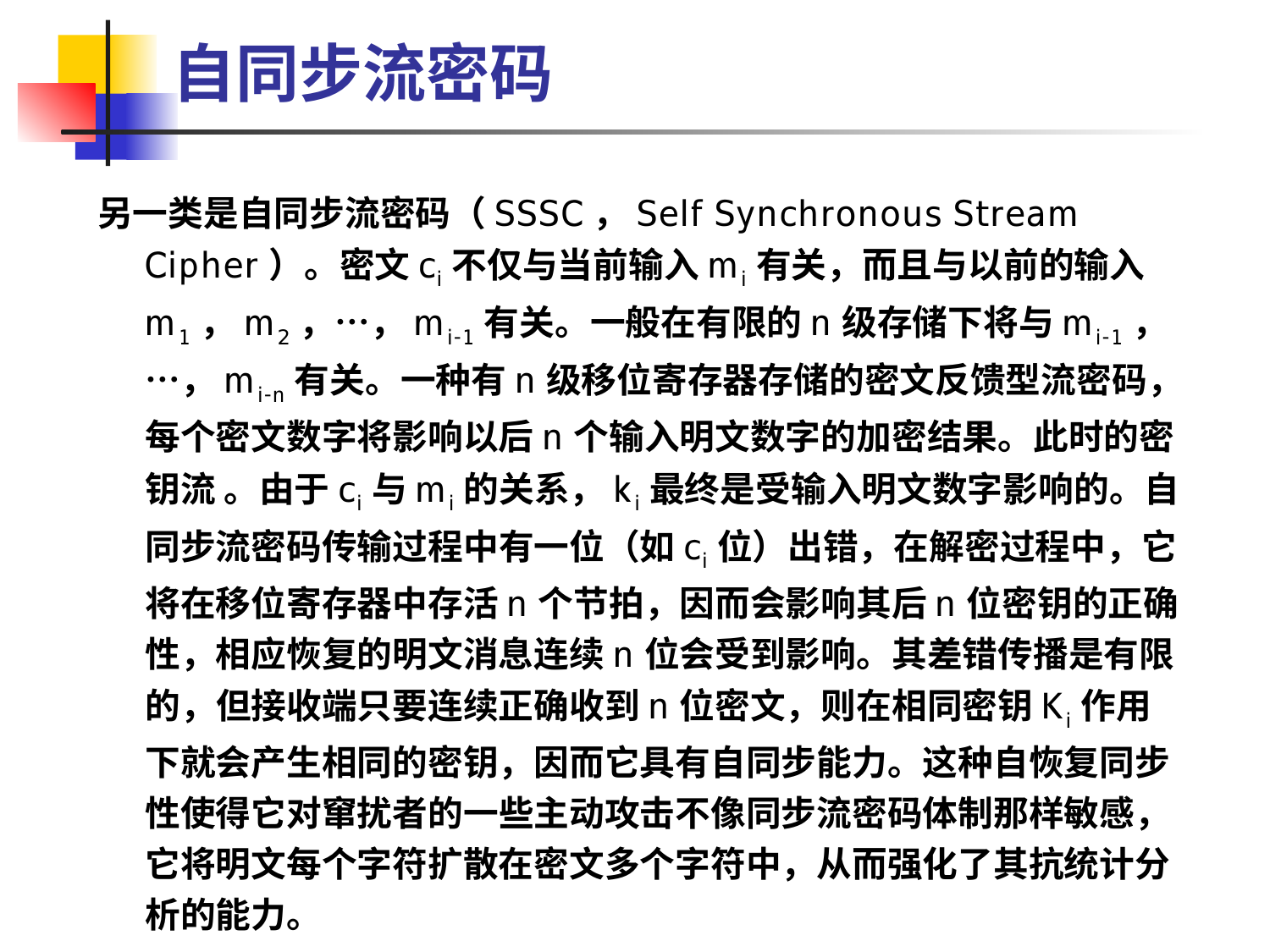

# 自同步流密码
另一类是自同步流密码（SSSC，Self Synchronous Stream Cipher）。密文ci不仅与当前输入mi有关，而且与以前的输入m1，m2，…，mi-1有关。一般在有限的n级存储下将与mi-1，…，mi-n有关。一种有n级移位寄存器存储的密文反馈型流密码，每个密文数字将影响以后n个输入明文数字的加密结果。此时的密钥流 。由于ci与mi的关系，ki最终是受输入明文数字影响的。自同步流密码传输过程中有一位（如ci位）出错，在解密过程中，它将在移位寄存器中存活n个节拍，因而会影响其后n位密钥的正确性，相应恢复的明文消息连续n位会受到影响。其差错传播是有限的，但接收端只要连续正确收到n位密文，则在相同密钥Ki作用下就会产生相同的密钥，因而它具有自同步能力。这种自恢复同步性使得它对窜扰者的一些主动攻击不像同步流密码体制那样敏感，它将明文每个字符扩散在密文多个字符中，从而强化了其抗统计分析的能力。

17